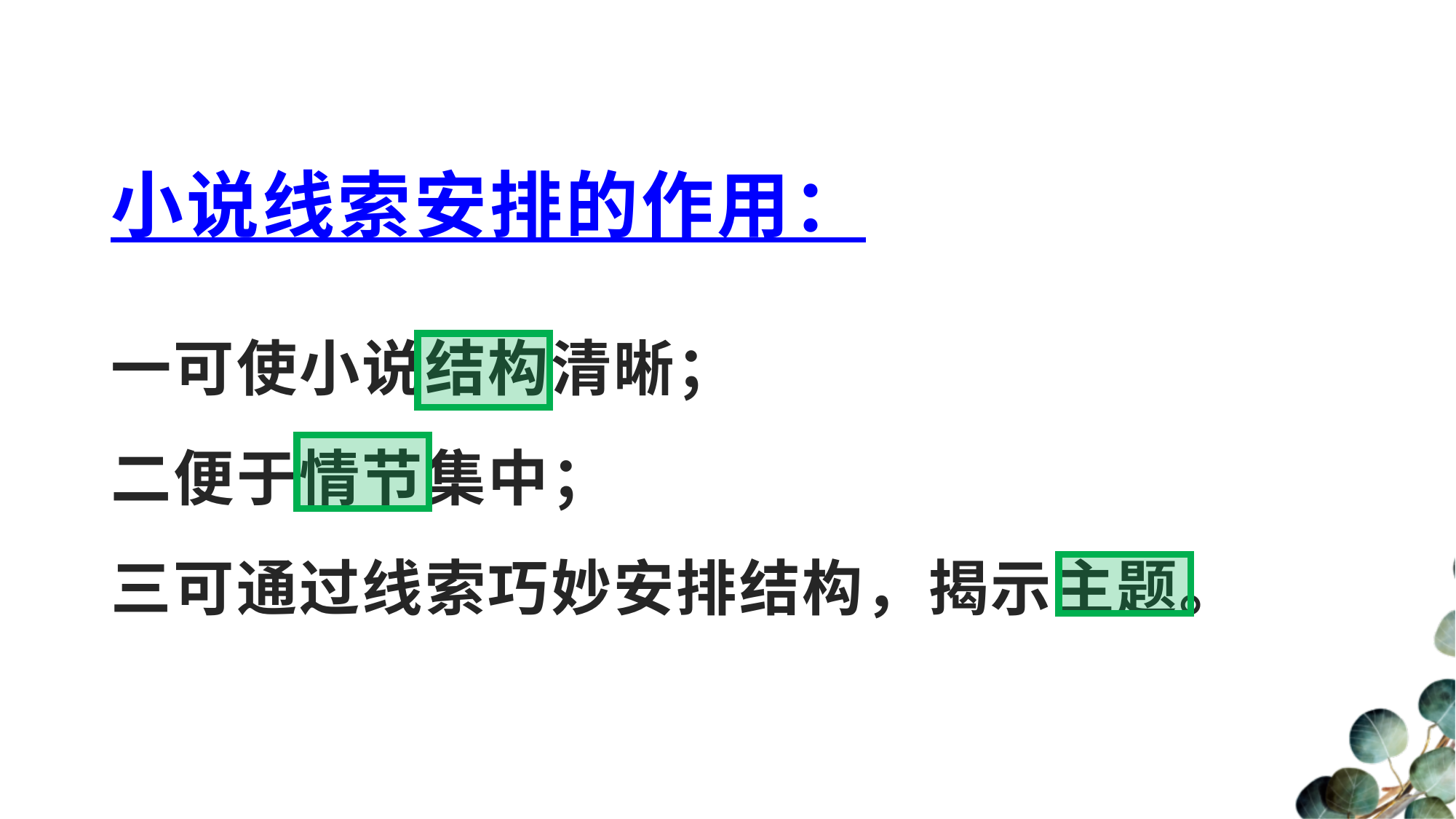

# 小说线索安排的作用：
一可使小说结构清晰；
二便于情节集中；
三可通过线索巧妙安排结构，揭示主题。